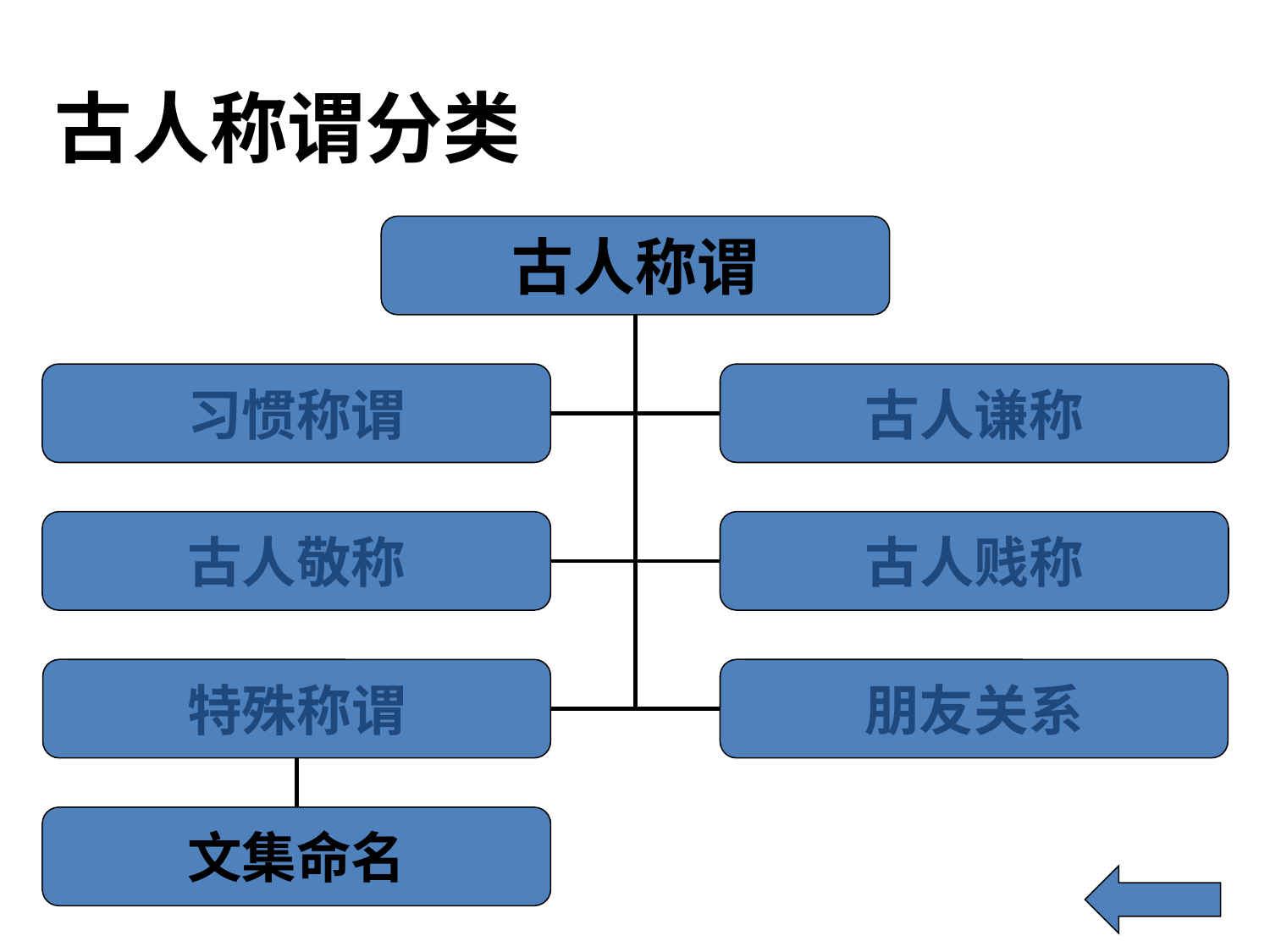

古人称谓分类

古人称谓
习惯称谓
古人谦称
古人敬称
古人贱称
特殊称谓
朋友关系
文集命名